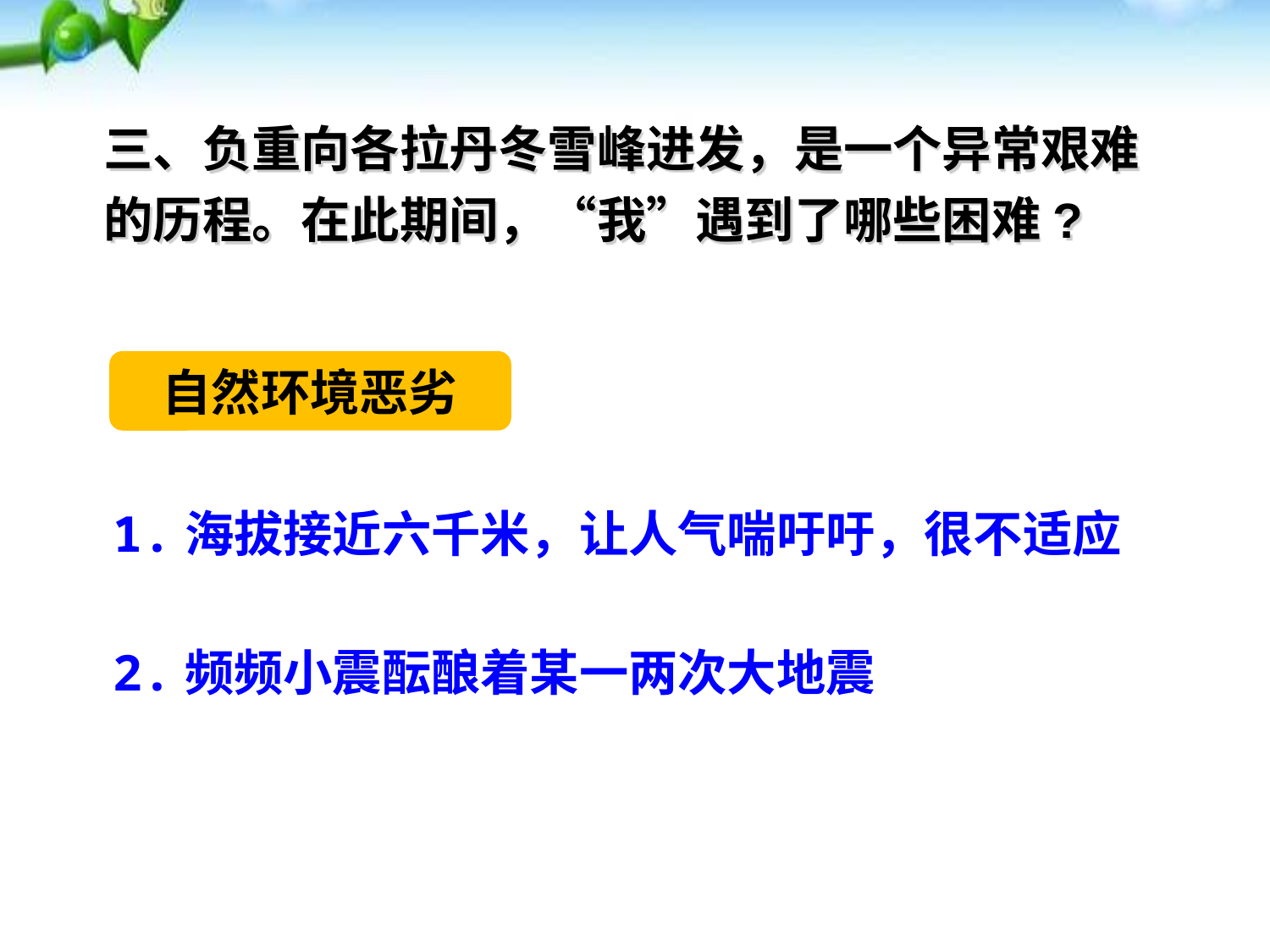

三、负重向各拉丹冬雪峰进发，是一个异常艰难的历程。在此期间，“我”遇到了哪些困难?
自然环境恶劣
1.海拔接近六千米，让人气喘吁吁，很不适应
2.频频小震酝酿着某一两次大地震